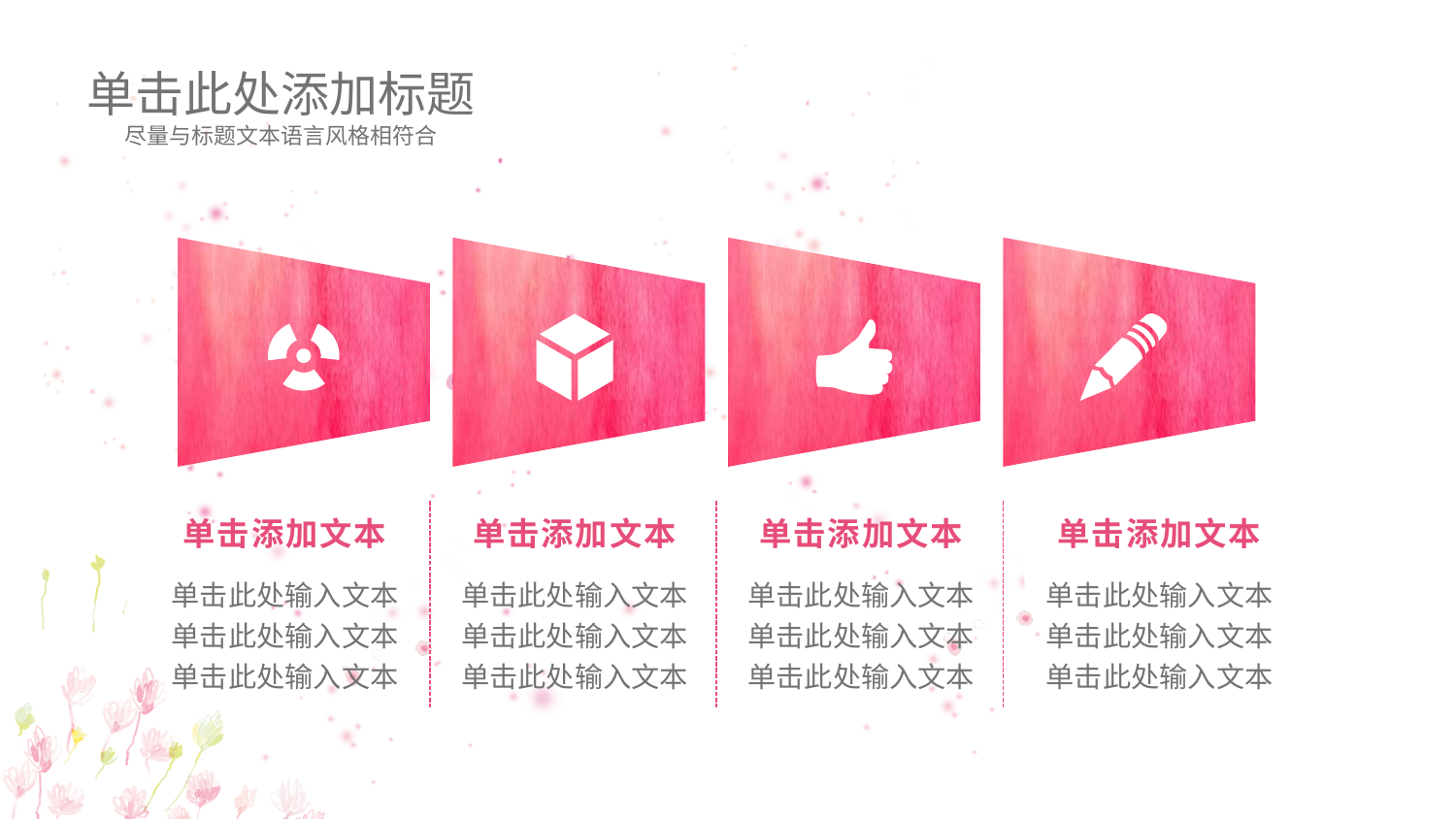

单击此处添加标题
尽量与标题文本语言风格相符合

单击添加文本
单击此处输入文本
单击此处输入文本
单击此处输入文本
单击添加文本
单击此处输入文本
单击此处输入文本
单击此处输入文本
单击添加文本
单击此处输入文本
单击此处输入文本
单击此处输入文本
单击添加文本
单击此处输入文本
单击此处输入文本
单击此处输入文本